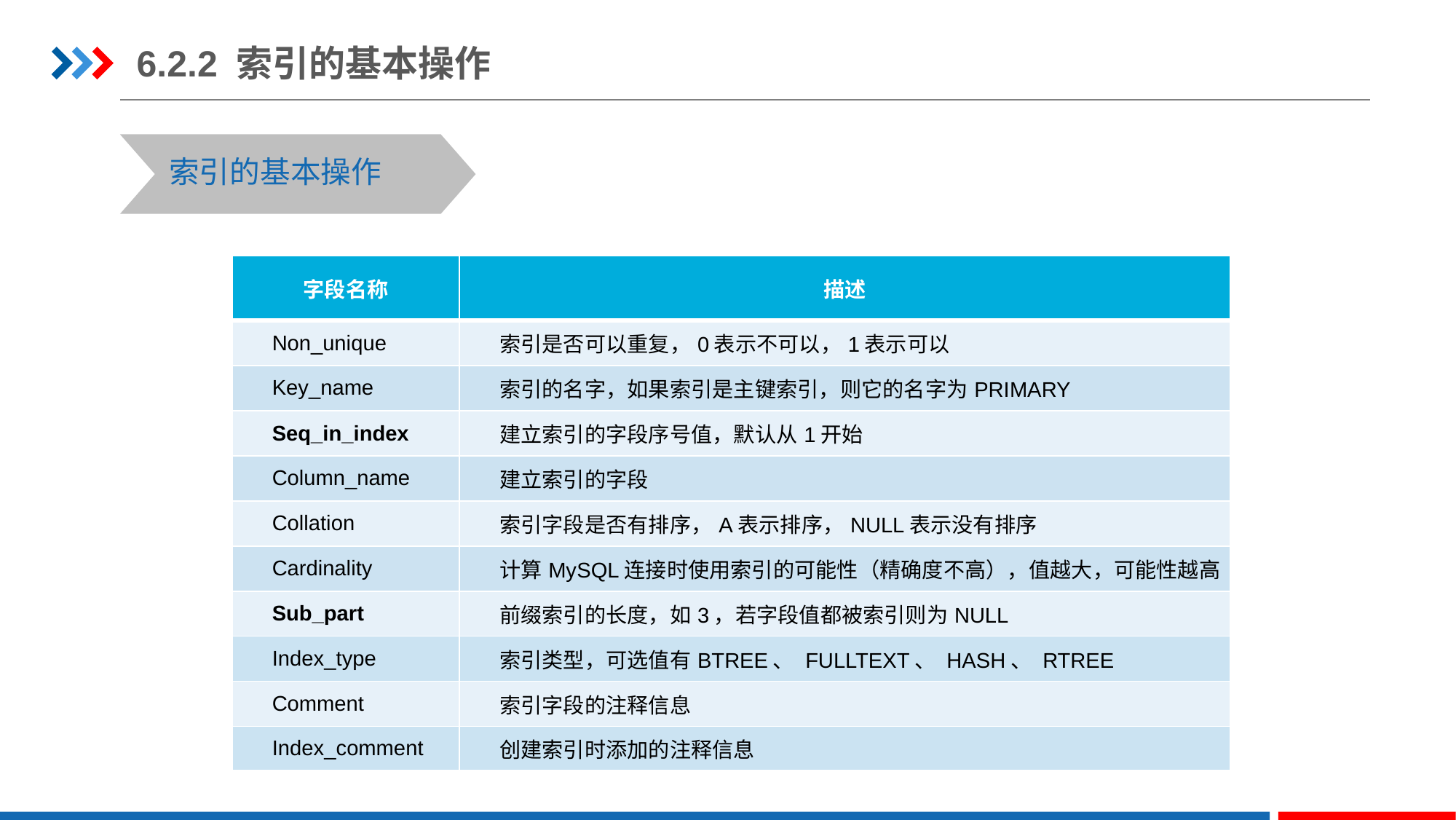

6.2.2 索引的基本操作

索引的基本操作

| 字段名称 | 描述 |
| --- | --- |
| Non\_unique | 索引是否可以重复，0表示不可以，1表示可以 |
| Key\_name | 索引的名字，如果索引是主键索引，则它的名字为PRIMARY |
| Seq\_in\_index | 建立索引的字段序号值，默认从1开始 |
| Column\_name | 建立索引的字段 |
| Collation | 索引字段是否有排序，A表示排序，NULL表示没有排序 |
| Cardinality | 计算MySQL连接时使用索引的可能性（精确度不高），值越大，可能性越高 |
| Sub\_part | 前缀索引的长度，如3，若字段值都被索引则为NULL |
| Index\_type | 索引类型，可选值有BTREE、 FULLTEXT、 HASH、 RTREE |
| Comment | 索引字段的注释信息 |
| Index\_comment | 创建索引时添加的注释信息 |